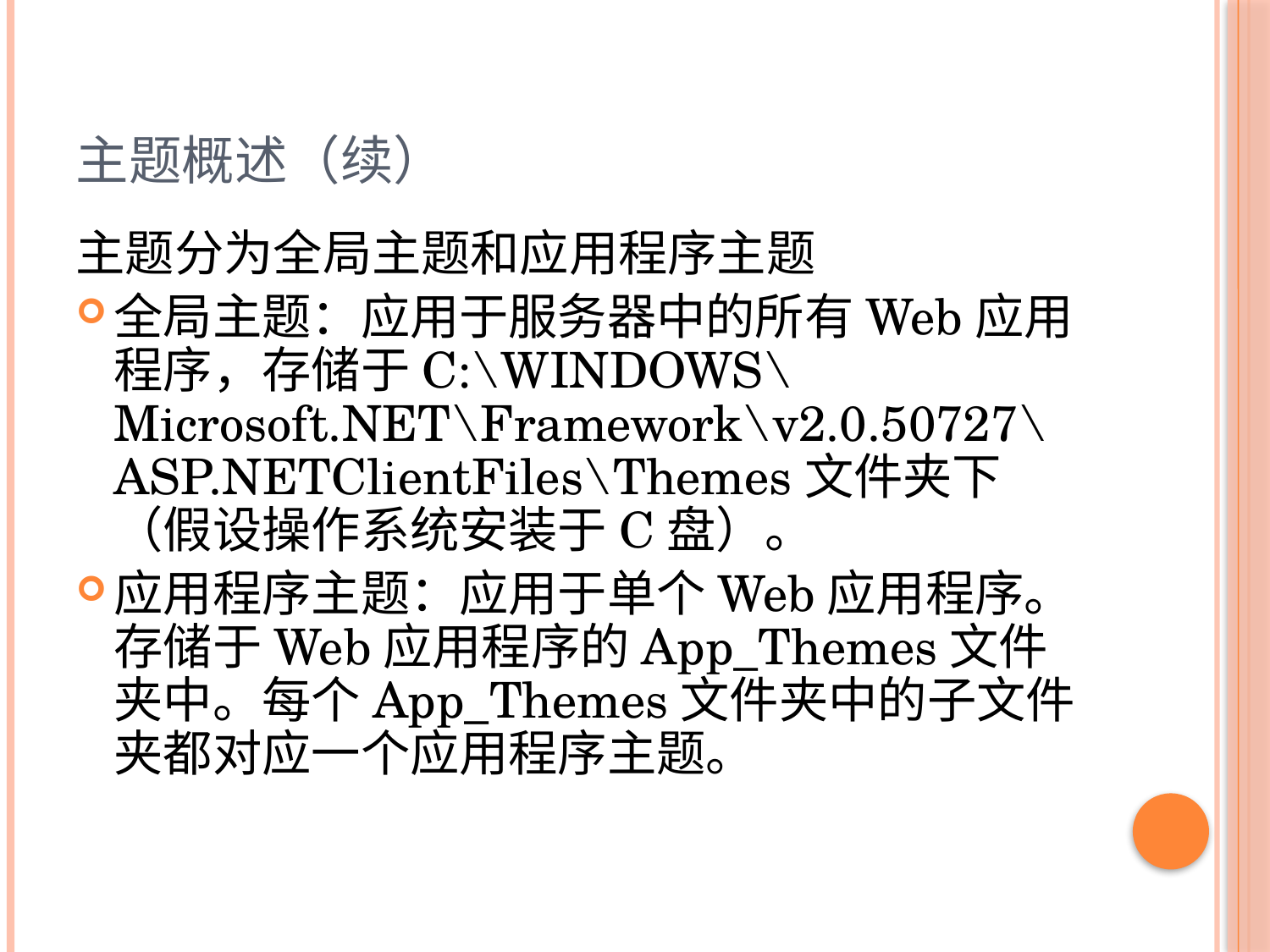

# 主题概述（续）
主题分为全局主题和应用程序主题
全局主题：应用于服务器中的所有Web应用程序，存储于C:\WINDOWS\Microsoft.NET\Framework\v2.0.50727\ASP.NETClientFiles\Themes文件夹下（假设操作系统安装于C盘）。
应用程序主题：应用于单个Web应用程序。存储于Web应用程序的App_Themes文件夹中。每个App_Themes文件夹中的子文件夹都对应一个应用程序主题。
4